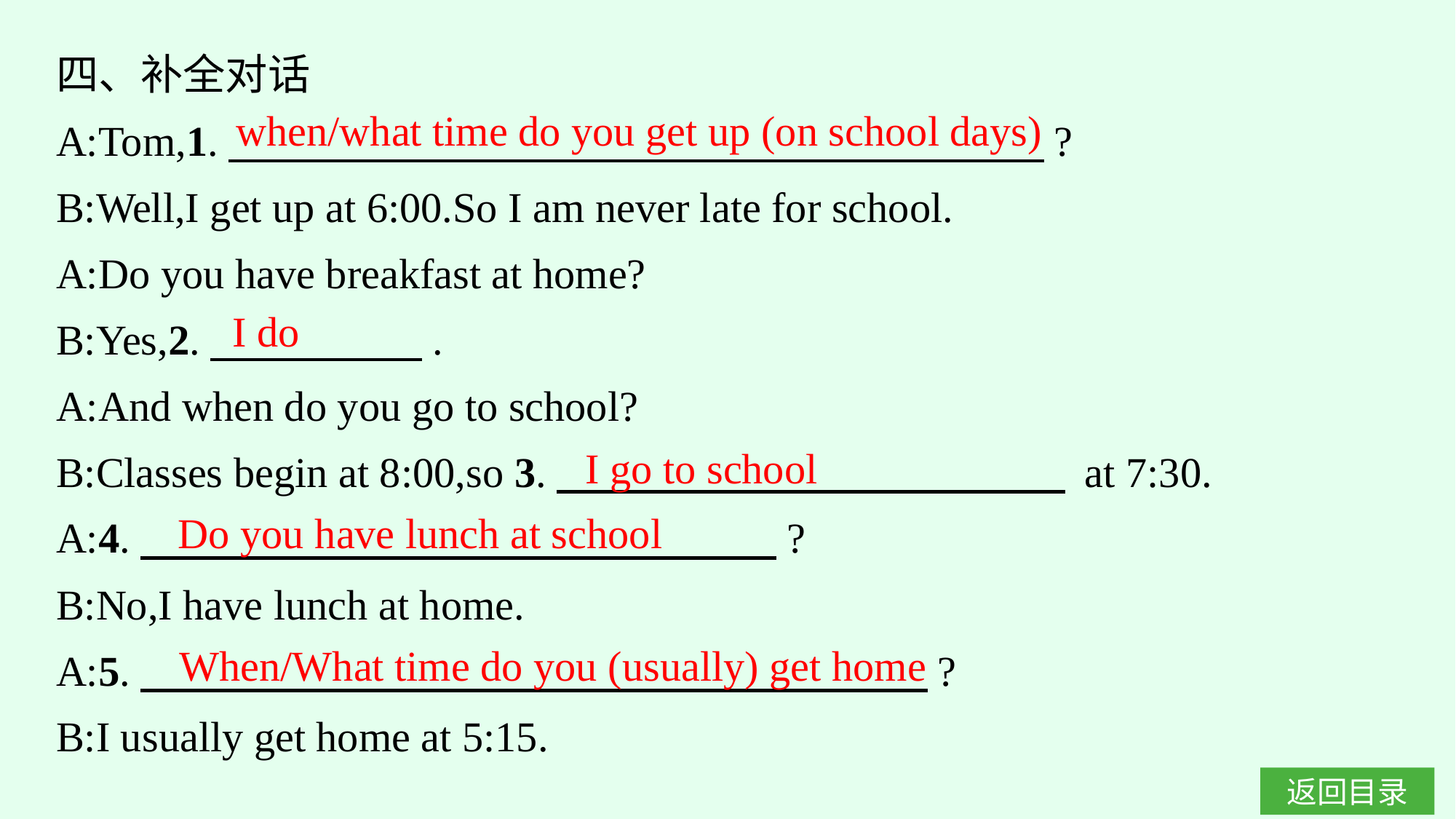

四、补全对话
A:Tom,1.　　　　　　　                            　　　　　　?
B:Well,I get up at 6:00.So I am never late for school.
A:Do you have breakfast at home?
B:Yes,2.　　　　　.
A:And when do you go to school?
B:Classes begin at 8:00,so 3.　　　　　　　　　　　　 at 7:30.
A:4.　　　　　　　　　　　　　　　?
B:No,I have lunch at home.
A:5.　　　　　　　                　　　　　　　　?
B:I usually get home at 5:15.
when/what time do you get up (on school days)
I do
I go to school
Do you have lunch at school
When/What time do you (usually) get home